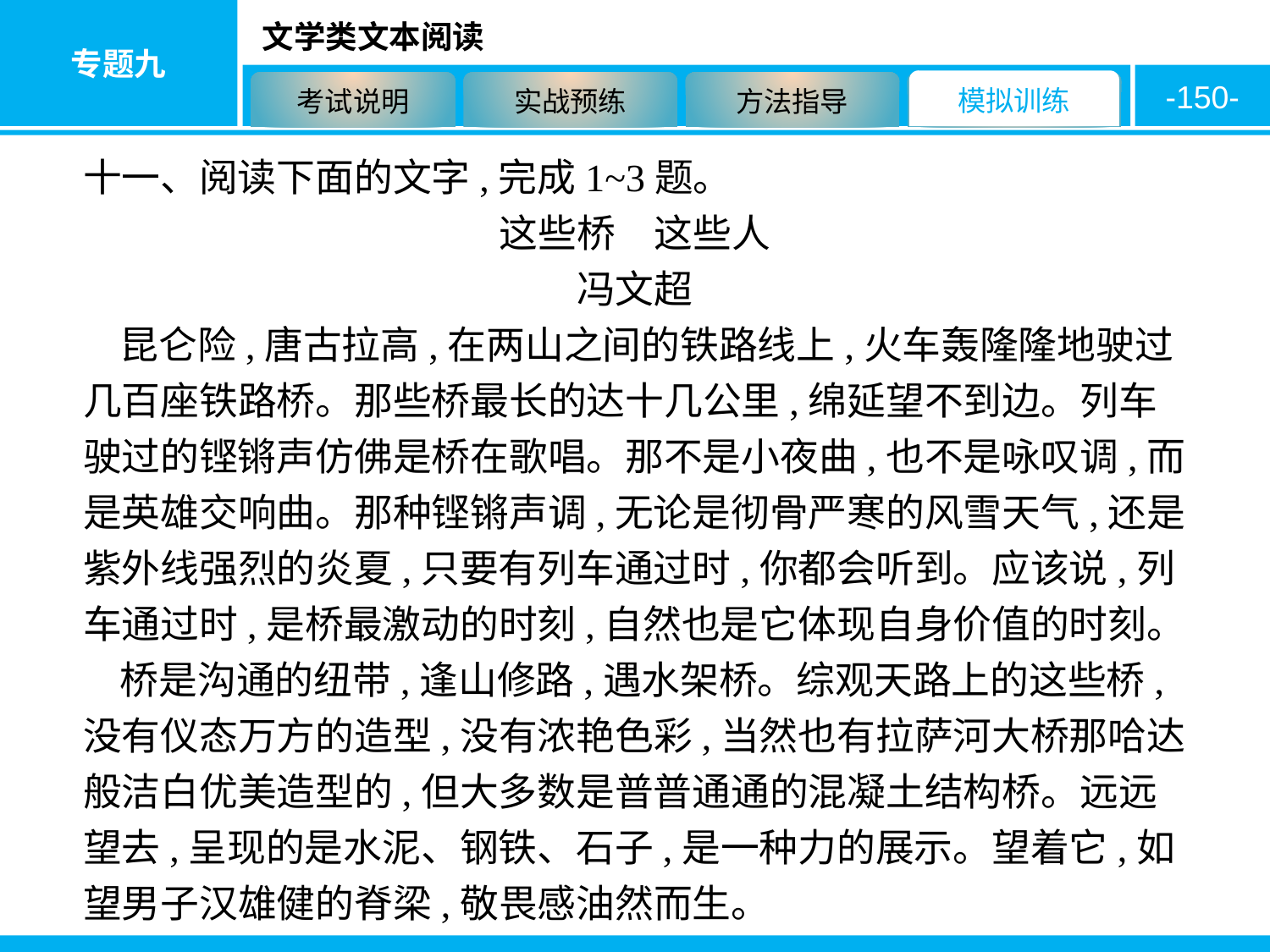

-150-
十一、阅读下面的文字,完成1~3题。
这些桥　这些人
冯文超
昆仑险,唐古拉高,在两山之间的铁路线上,火车轰隆隆地驶过几百座铁路桥。那些桥最长的达十几公里,绵延望不到边。列车驶过的铿锵声仿佛是桥在歌唱。那不是小夜曲,也不是咏叹调,而是英雄交响曲。那种铿锵声调,无论是彻骨严寒的风雪天气,还是紫外线强烈的炎夏,只要有列车通过时,你都会听到。应该说,列车通过时,是桥最激动的时刻,自然也是它体现自身价值的时刻。
桥是沟通的纽带,逢山修路,遇水架桥。综观天路上的这些桥,没有仪态万方的造型,没有浓艳色彩,当然也有拉萨河大桥那哈达般洁白优美造型的,但大多数是普普通通的混凝土结构桥。远远望去,呈现的是水泥、钢铁、石子,是一种力的展示。望着它,如望男子汉雄健的脊梁,敬畏感油然而生。